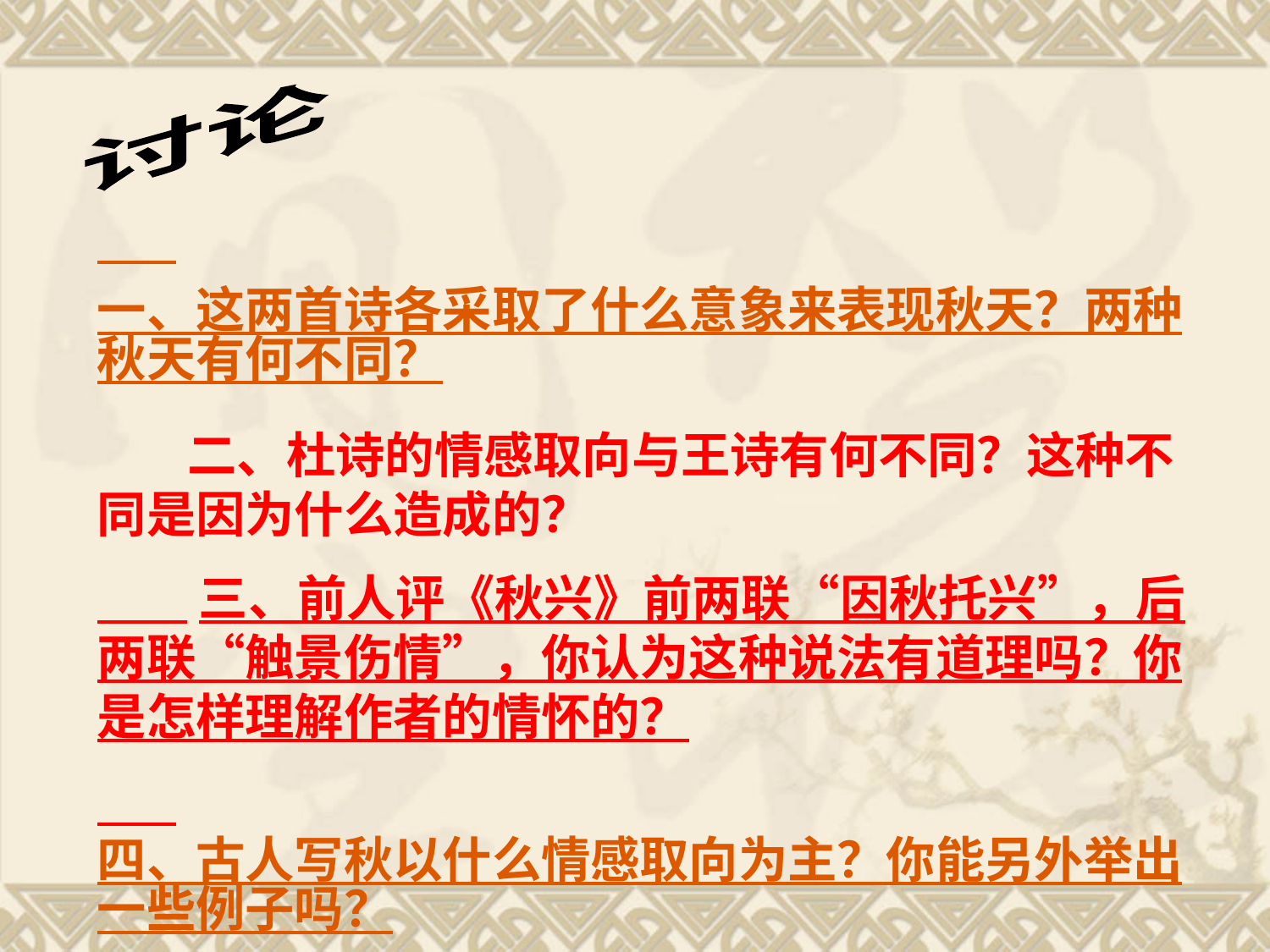

讨论
       一、这两首诗各采取了什么意象来表现秋天？两种秋天有何不同？
       二、杜诗的情感取向与王诗有何不同？这种不同是因为什么造成的？
        三、前人评《秋兴》前两联“因秋托兴”，后两联“触景伤情”，你认为这种说法有道理吗？你是怎样理解作者的情怀的？
       四、古人写秋以什么情感取向为主？你能另外举出一些例子吗？